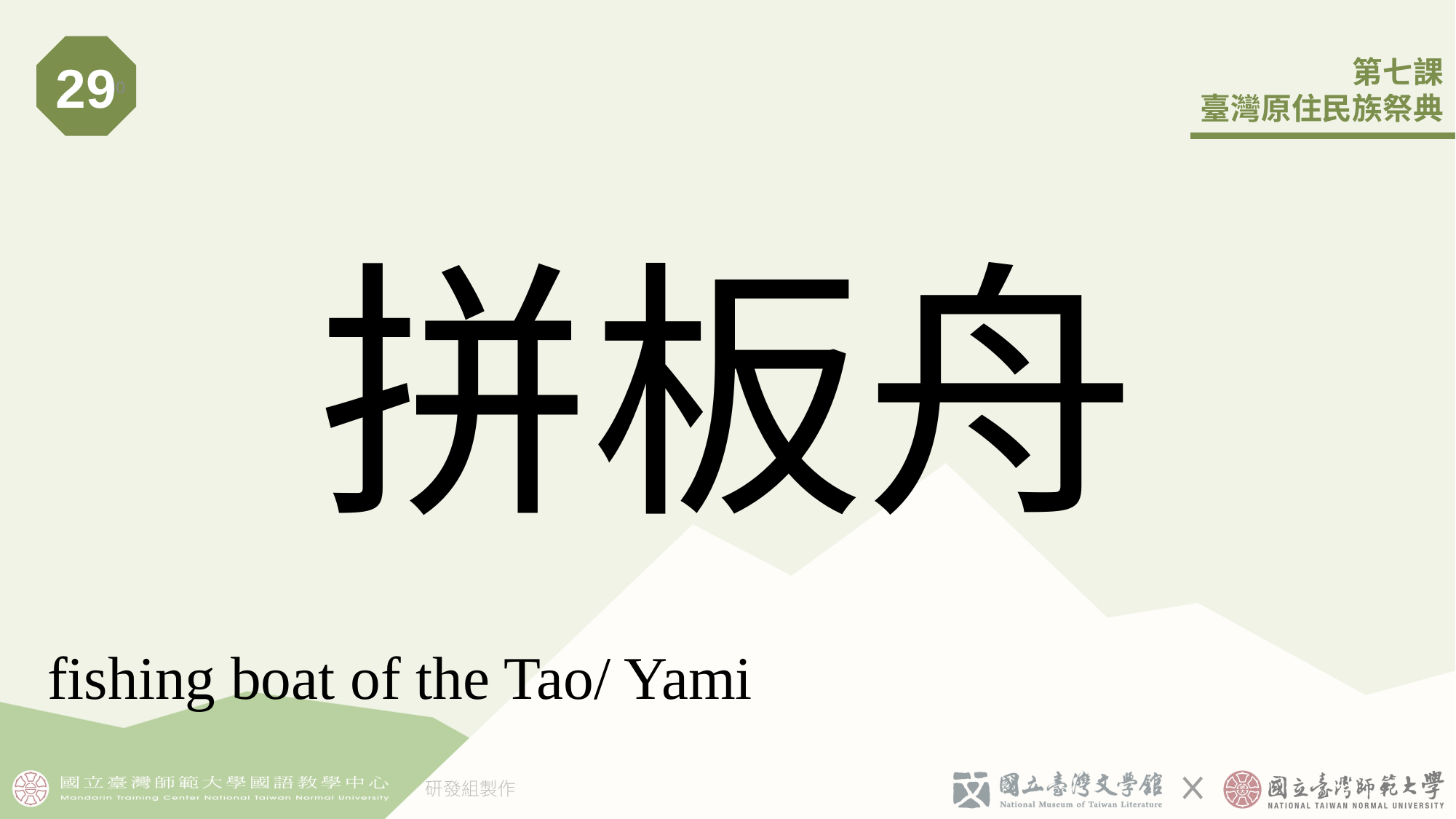

29
30
# 拼板舟
fishing boat of the Tao/ Yami